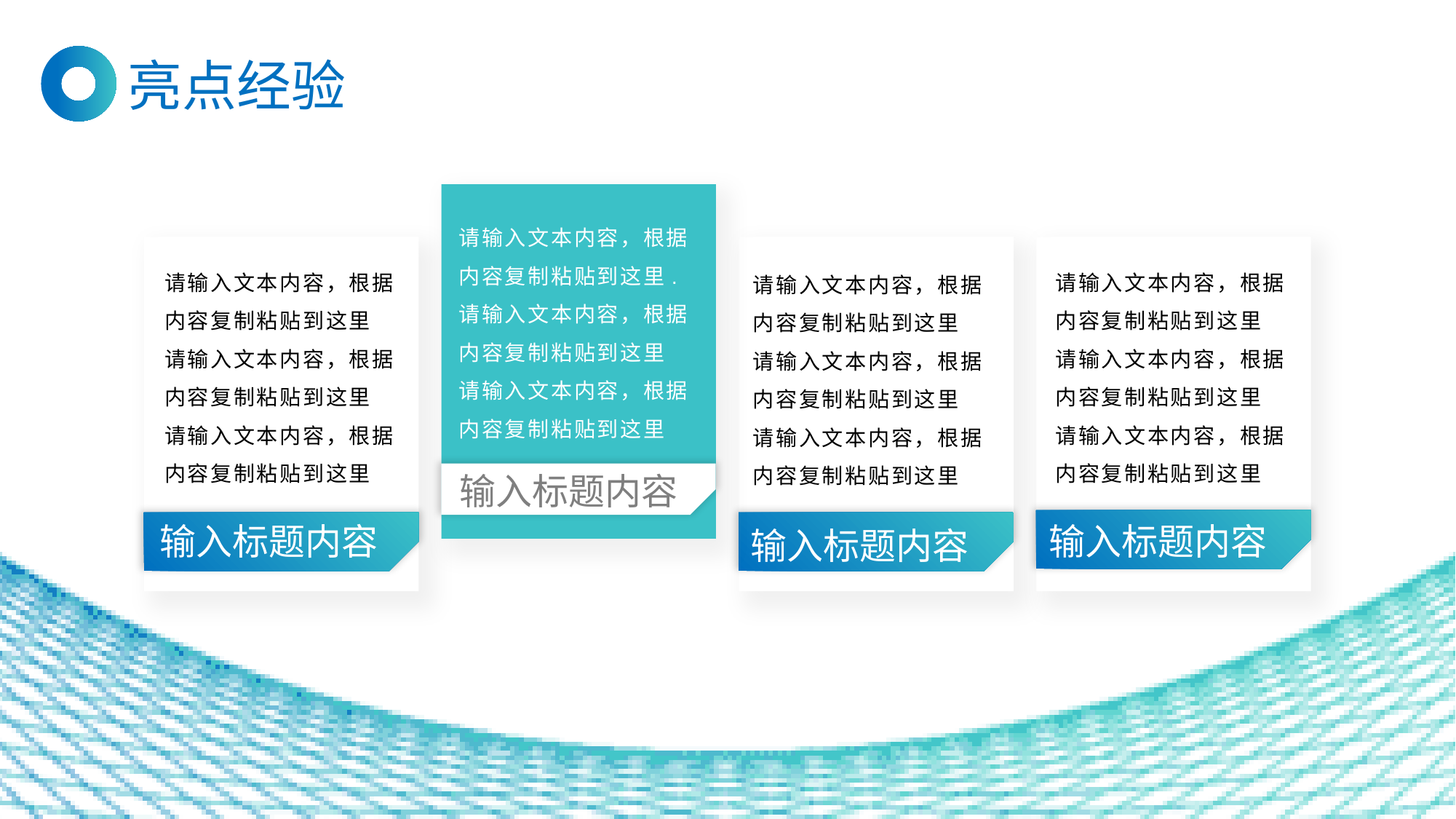

亮点经验

请输入文本内容，根据内容复制粘贴到这里.
请输入文本内容，根据内容复制粘贴到这里
请输入文本内容，根据内容复制粘贴到这里
输入标题内容

请输入文本内容，根据内容复制粘贴到这里
请输入文本内容，根据内容复制粘贴到这里
请输入文本内容，根据内容复制粘贴到这里

输入标题内容

请输入文本内容，根据内容复制粘贴到这里
请输入文本内容，根据内容复制粘贴到这里
请输入文本内容，根据内容复制粘贴到这里

输入标题内容

请输入文本内容，根据内容复制粘贴到这里
请输入文本内容，根据内容复制粘贴到这里
请输入文本内容，根据内容复制粘贴到这里

输入标题内容